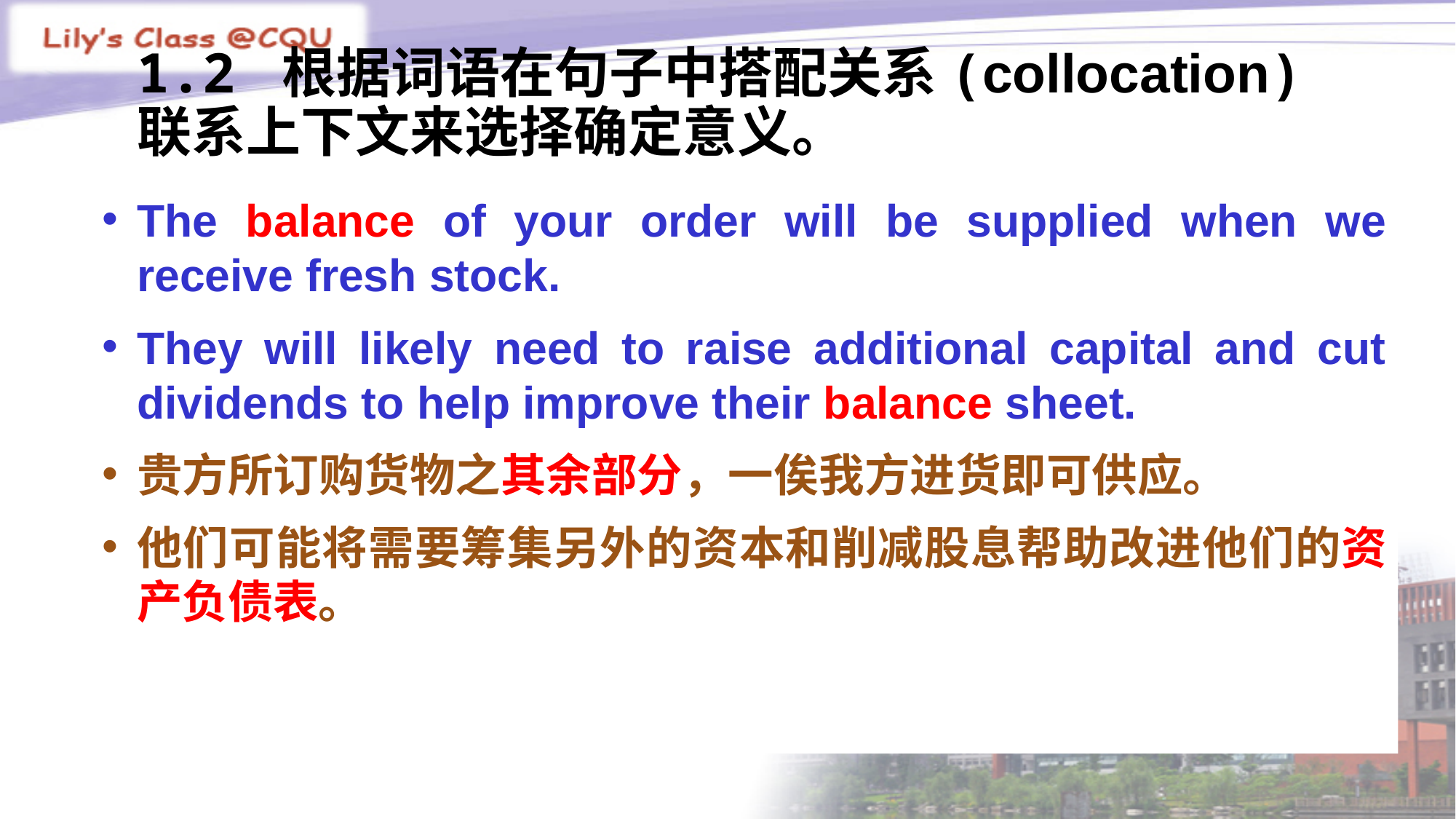

# 1.2 根据词语在句子中搭配关系(collocation)联系上下文来选择确定意义。
The balance of your order will be supplied when we receive fresh stock.
They will likely need to raise additional capital and cut dividends to help improve their balance sheet.
贵方所订购货物之其余部分，一俟我方进货即可供应。
他们可能将需要筹集另外的资本和削减股息帮助改进他们的资产负债表。